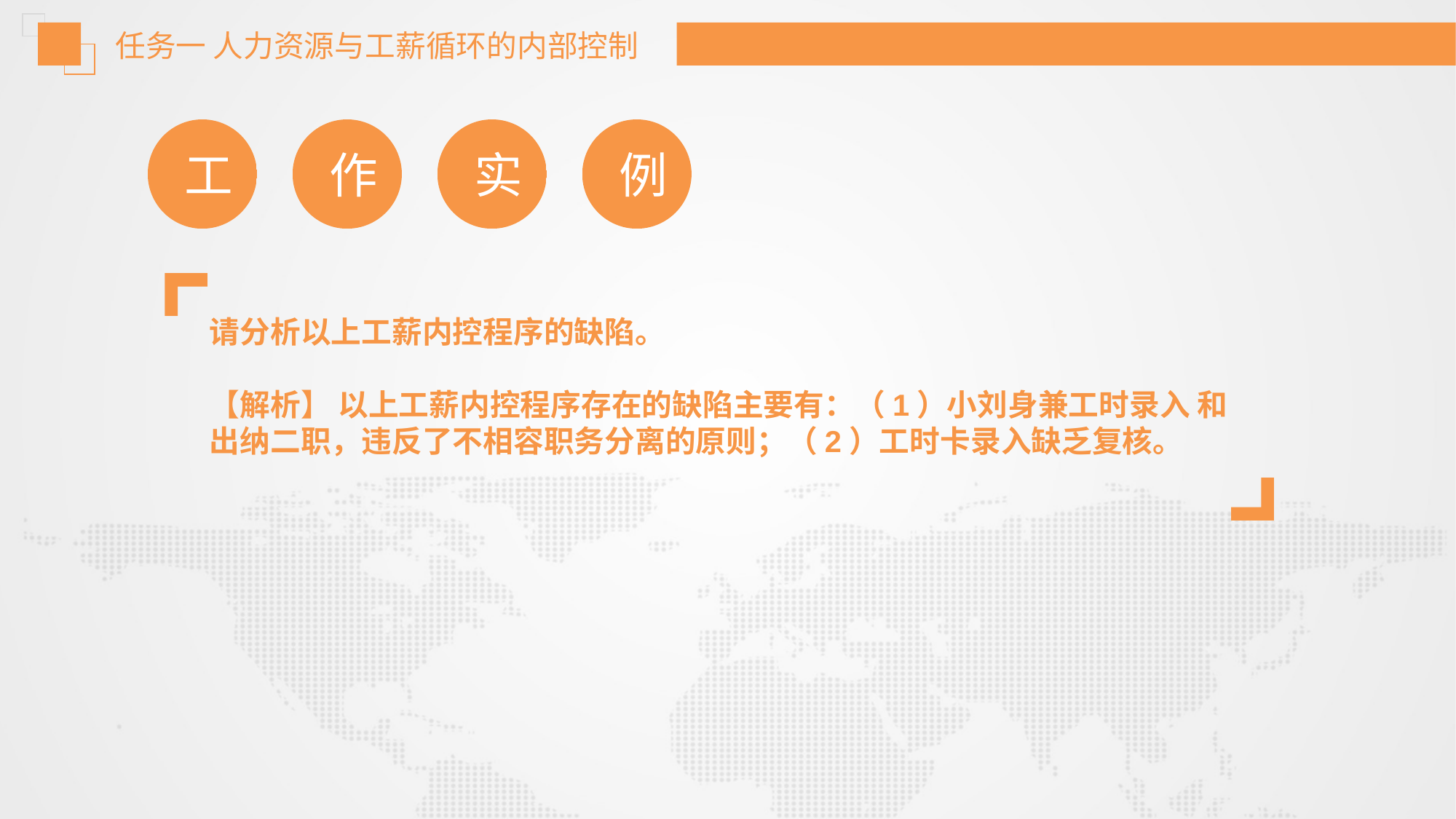

任务一 人力资源与工薪循环的内部控制

工

作

实

例

请分析以上工薪内控程序的缺陷。

【解析】 以上工薪内控程序存在的缺陷主要有：（1）小刘身兼工时录入 和出纳二职，违反了不相容职务分离的原则；（2）工时卡录入缺乏复核。